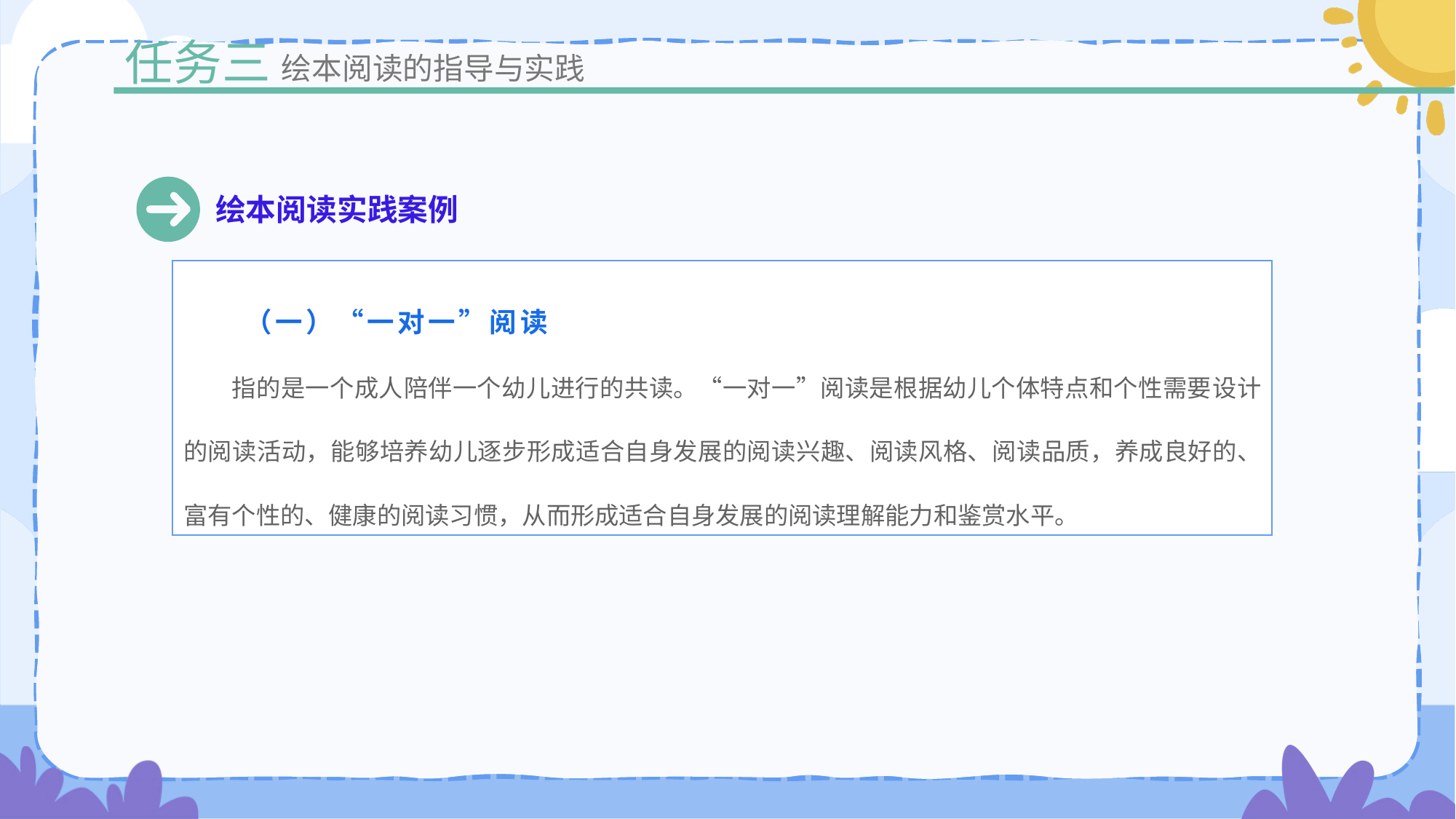

任务三
绘本阅读的指导与实践

绘本阅读实践案例
（一）“一对一”阅读
指的是一个成人陪伴一个幼儿进行的共读。“一对一”阅读是根据幼儿个体特点和个性需要设计的阅读活动，能够培养幼儿逐步形成适合自身发展的阅读兴趣、阅读风格、阅读品质，养成良好的、富有个性的、健康的阅读习惯，从而形成适合自身发展的阅读理解能力和鉴赏水平。